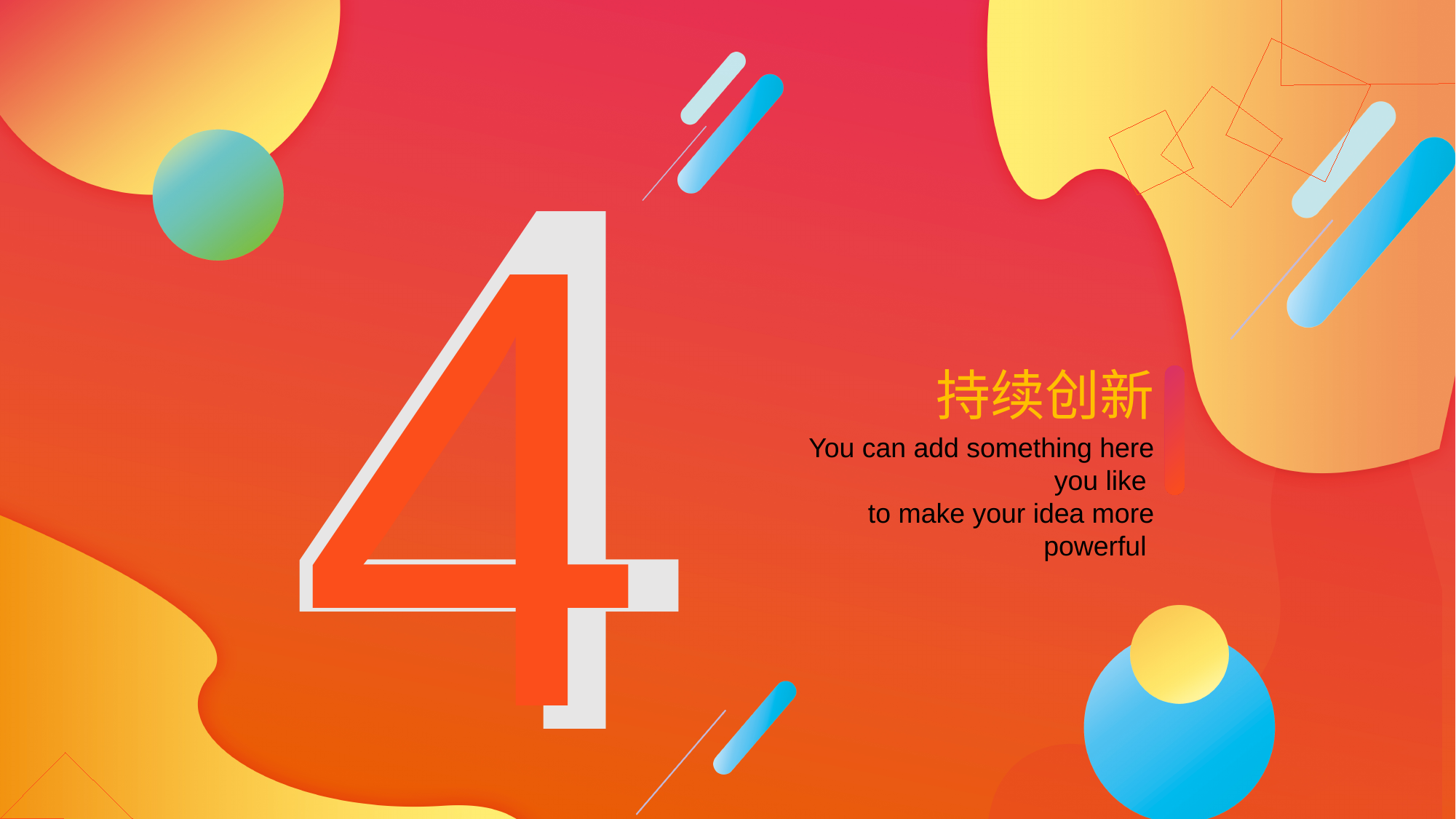

4

4

持续创新

You can add something here you like
to make your idea more powerful